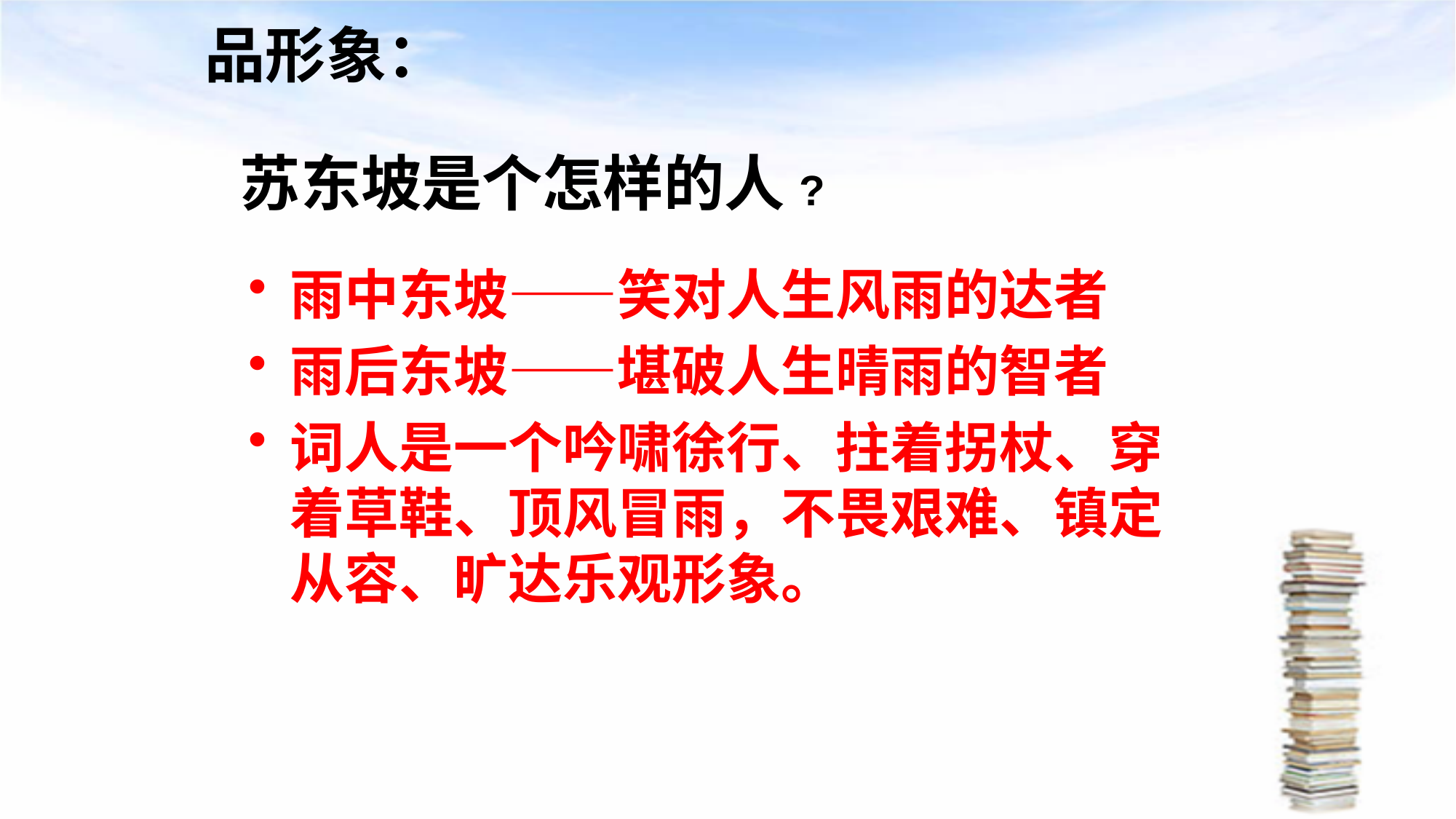

品形象：
# 苏东坡是个怎样的人?
雨中东坡——笑对人生风雨的达者
雨后东坡——堪破人生晴雨的智者
词人是一个吟啸徐行、拄着拐杖、穿着草鞋、顶风冒雨，不畏艰难、镇定从容、旷达乐观形象。